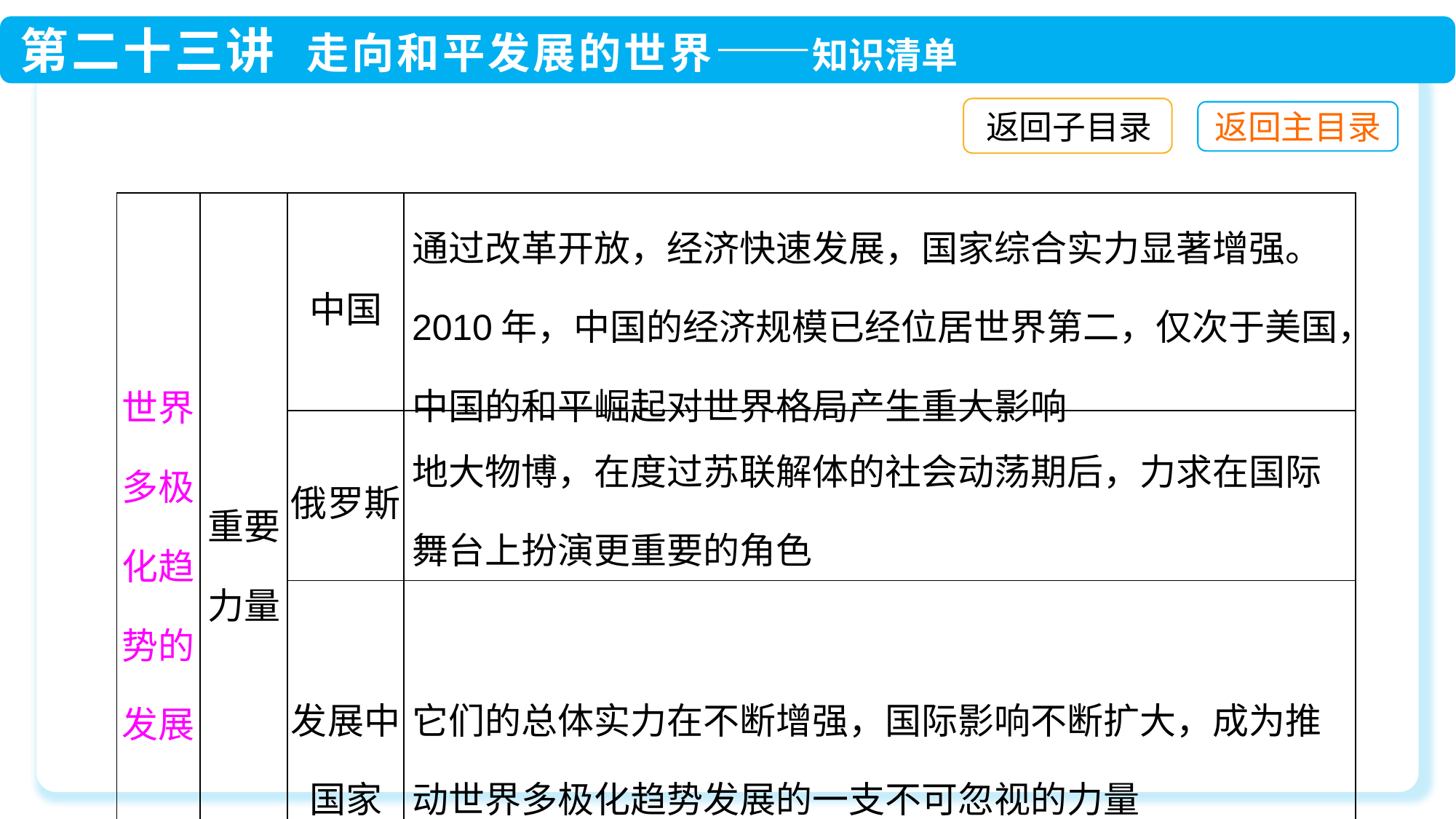

返回子目录
| 世界多极化趋势的发展 | 重要力量 | 中国 | 通过改革开放，经济快速发展，国家综合实力显著增强。2010年，中国的经济规模已经位居世界第二，仅次于美国，中国的和平崛起对世界格局产生重大影响 |
| --- | --- | --- | --- |
|  |  | 俄罗斯 | 地大物博，在度过苏联解体的社会动荡期后，力求在国际舞台上扮演更重要的角色 |
|  |  | 发展中国家 | 它们的总体实力在不断增强，国际影响不断扩大，成为推动世界多极化趋势发展的一支不可忽视的力量 |